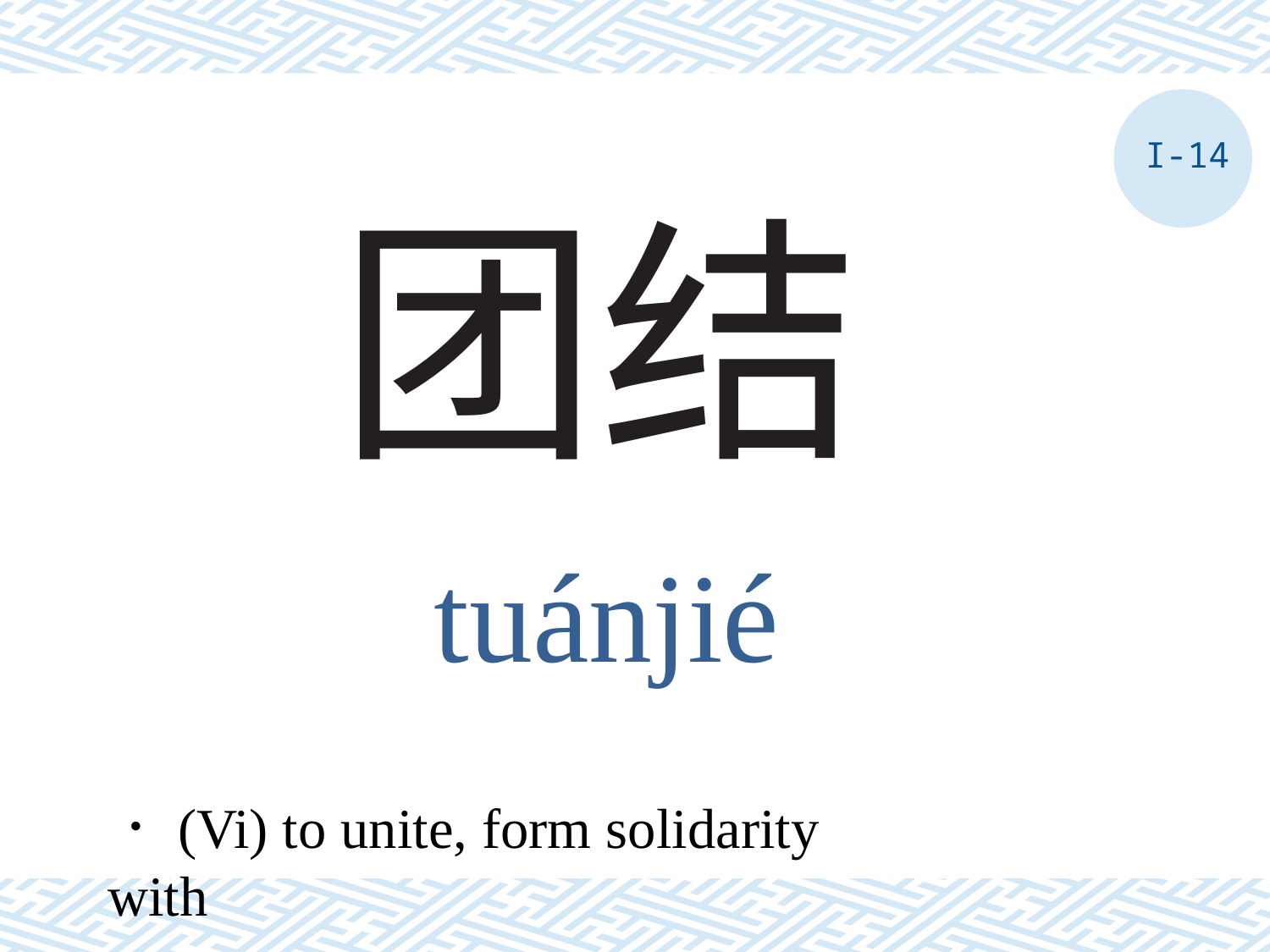

I-14

# 团结
tuánjié
．(Vi) to unite, form solidarity with